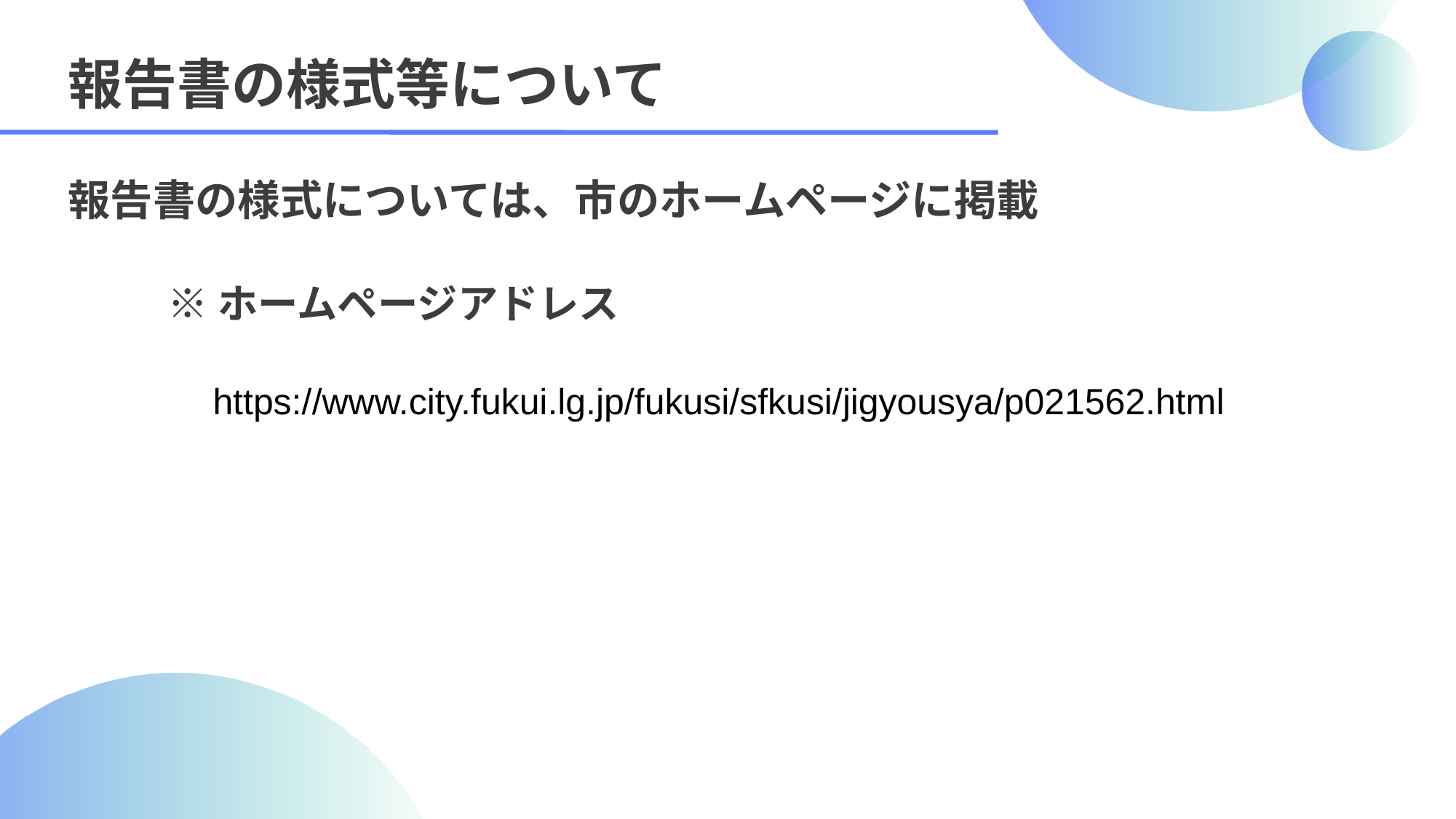

報告書の様式等について

報告書の様式については、市のホームページに掲載

※ホームページアドレス

　https://www.city.fukui.lg.jp/fukusi/sfkusi/jigyousya/p021562.html